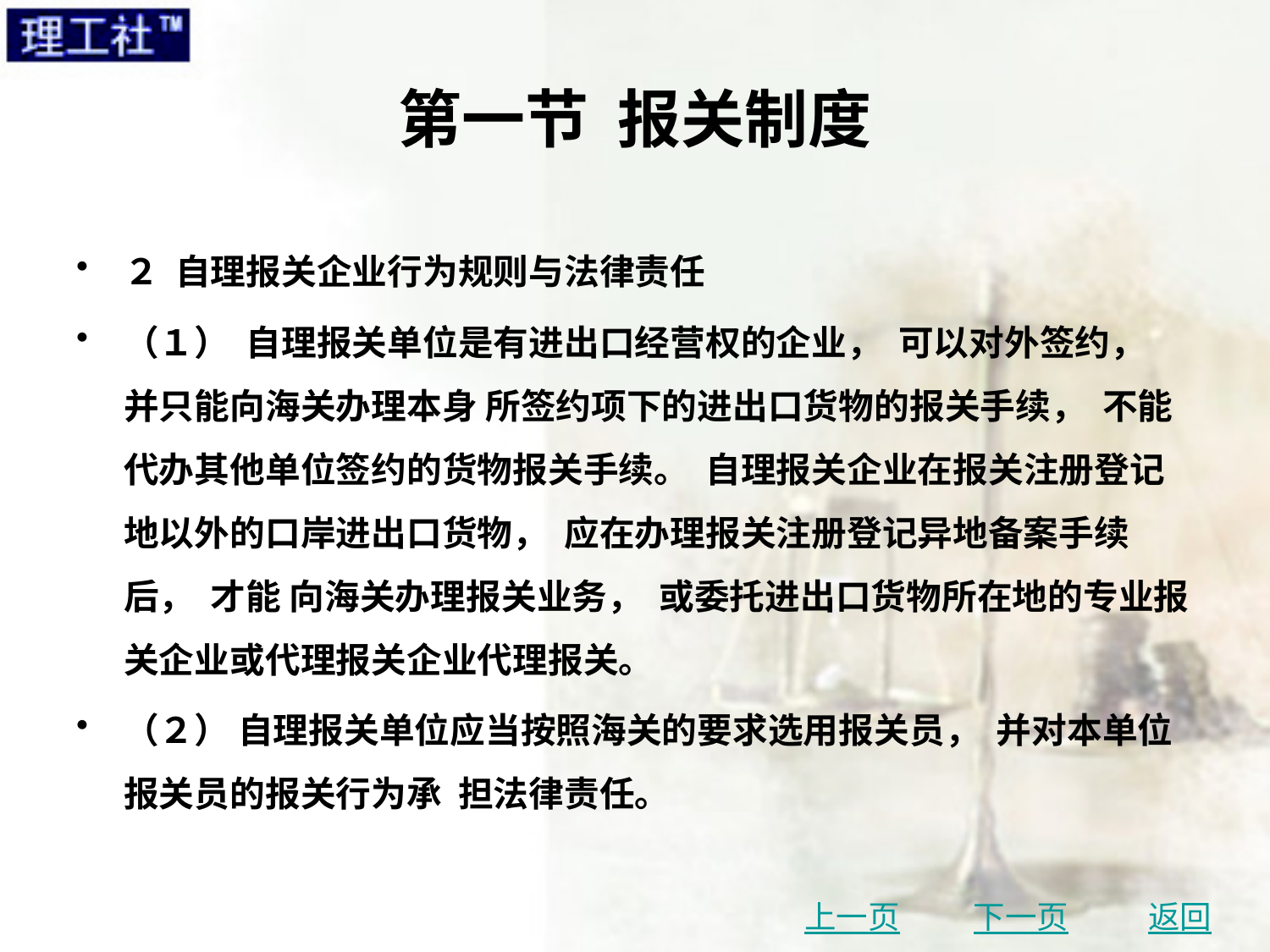

# 第一节  报关制度
２  自理报关企业行为规则与法律责任
（１）  自理报关单位是有进出口经营权的企业，  可以对外签约，  并只能向海关办理本身 所签约项下的进出口货物的报关手续，  不能代办其他单位签约的货物报关手续。  自理报关企业在报关注册登记地以外的口岸进出口货物，  应在办理报关注册登记异地备案手续后，  才能 向海关办理报关业务，  或委托进出口货物所在地的专业报关企业或代理报关企业代理报关。
（２） 自理报关单位应当按照海关的要求选用报关员，  并对本单位报关员的报关行为承  担法律责任。

上一页
下一页
返回